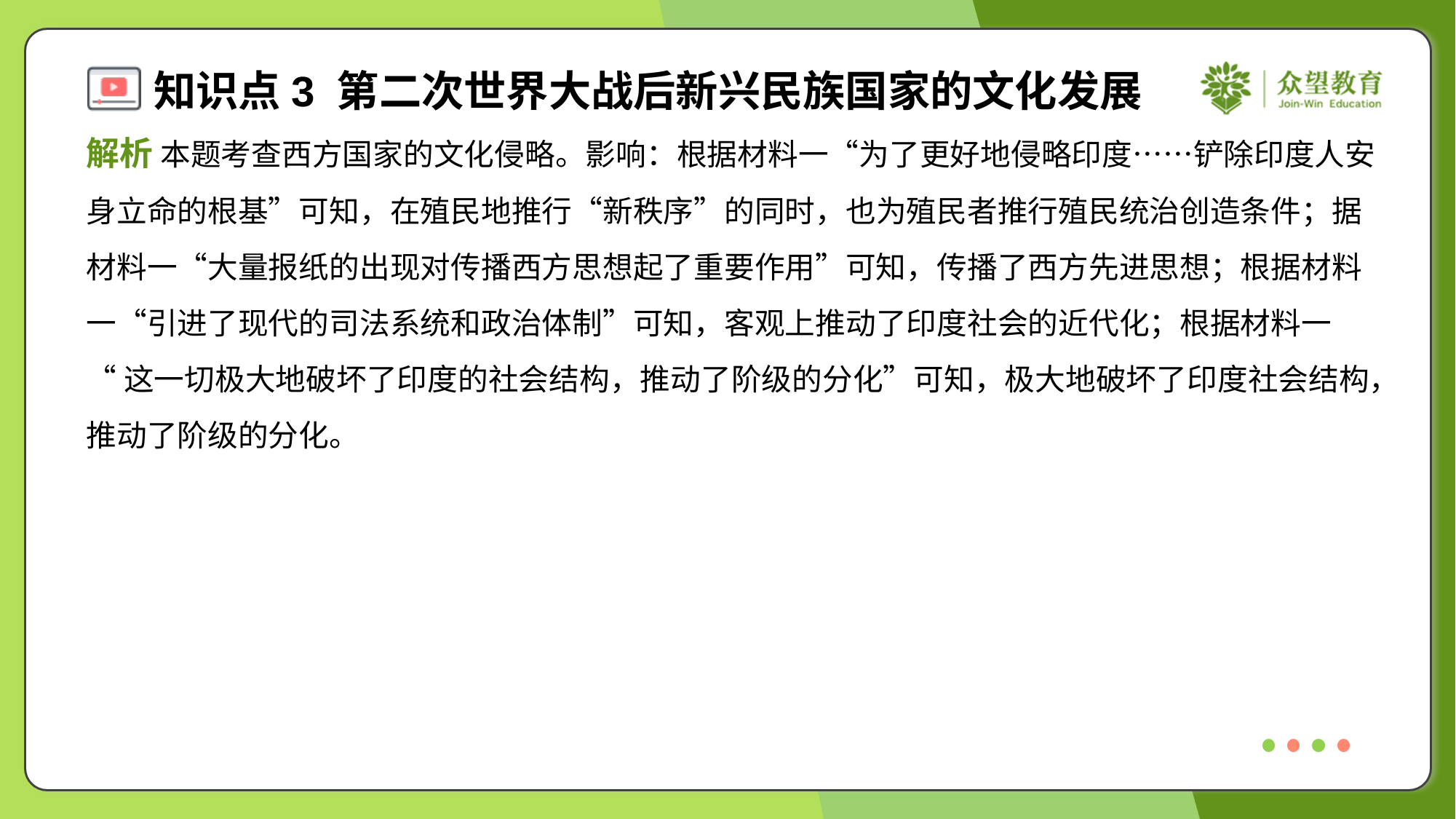

解析 本题考查西方国家的文化侵略。影响：根据材料一“为了更好地侵略印度……铲除印度人安
身立命的根基”可知，在殖民地推行“新秩序”的同时，也为殖民者推行殖民统治创造条件；据
材料一“大量报纸的出现对传播西方思想起了重要作用”可知，传播了西方先进思想；根据材料
一“引进了现代的司法系统和政治体制”可知，客观上推动了印度社会的近代化；根据材料一
“这一切极大地破坏了印度的社会结构，推动了阶级的分化”可知，极大地破坏了印度社会结构，
推动了阶级的分化。